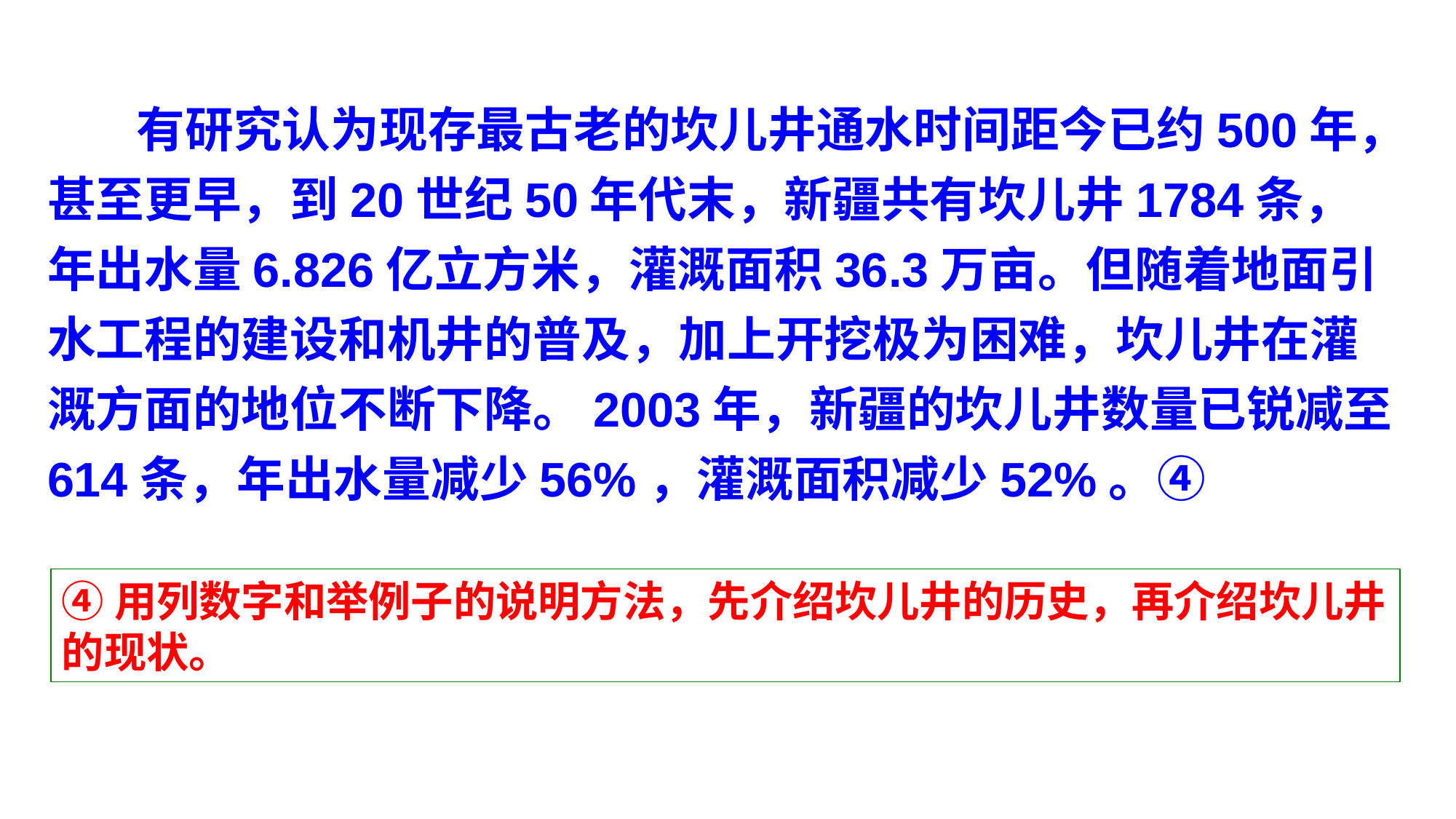

有研究认为现存最古老的坎儿井通水时间距今已约500年，甚至更早，到20世纪50年代末，新疆共有坎儿井1784条，年出水量6.826亿立方米，灌溉面积36.3万亩。但随着地面引水工程的建设和机井的普及，加上开挖极为困难，坎儿井在灌溉方面的地位不断下降。2003年，新疆的坎儿井数量已锐减至614条，年出水量减少56%，灌溉面积减少52%。④
④用列数字和举例子的说明方法，先介绍坎儿井的历史，再介绍坎儿井的现状。